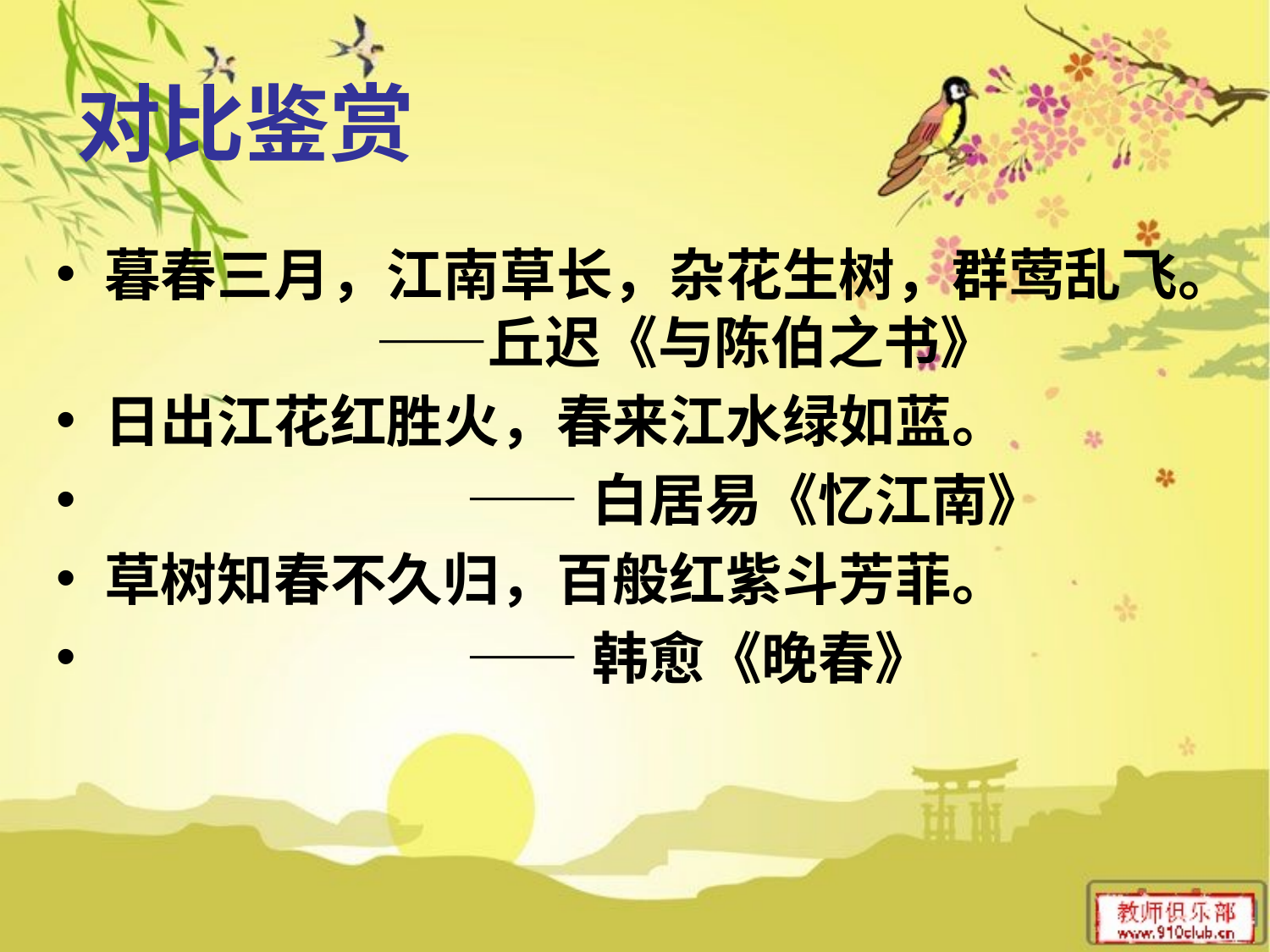

# 对比鉴赏
暮春三月，江南草长，杂花生树，群莺乱飞。                     ——丘迟《与陈伯之书》
日出江花红胜火，春来江水绿如蓝。
                            ——白居易《忆江南》
草树知春不久归，百般红紫斗芳菲。
                            ——韩愈《晚春》